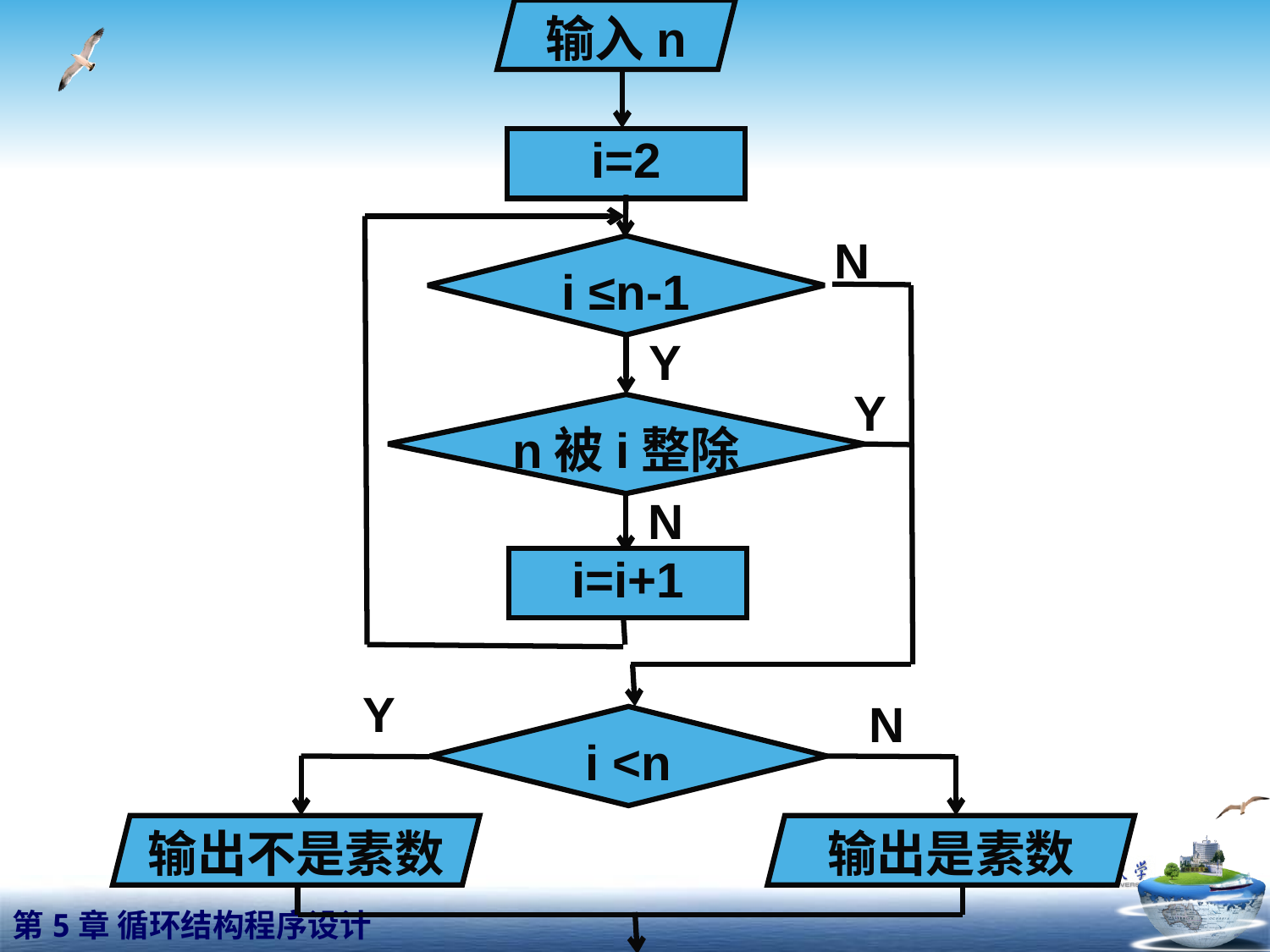

输入n

i=2
N
i ≤n-1
Y
Y
n被i整除
N
i=i+1
Y
N
i <n
输出不是素数
输出是素数